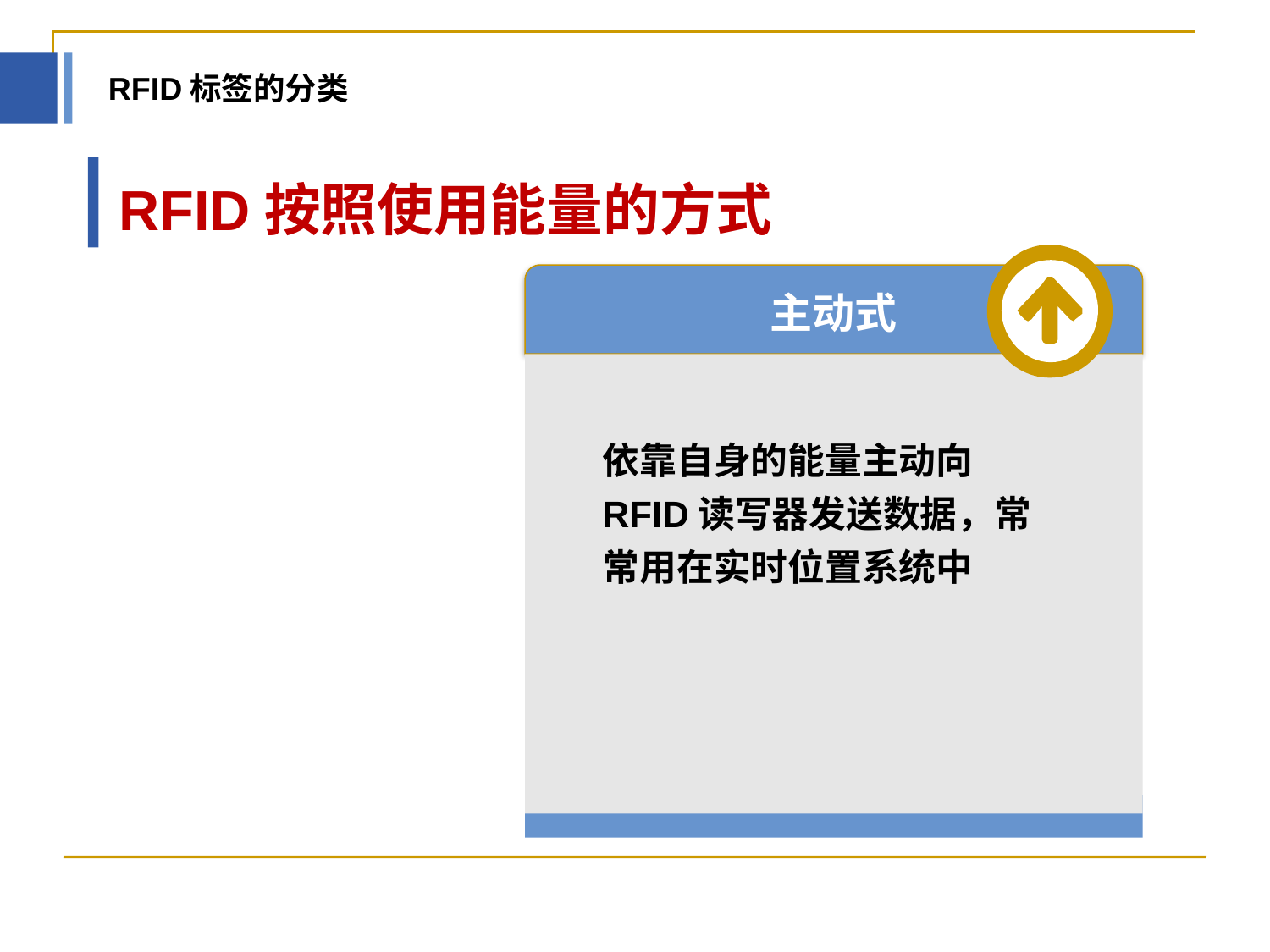

RFID标签的分类

RFID按照使用能量的方式

主动式

依靠自身的能量主动向RFID读写器发送数据，常常用在实时位置系统中